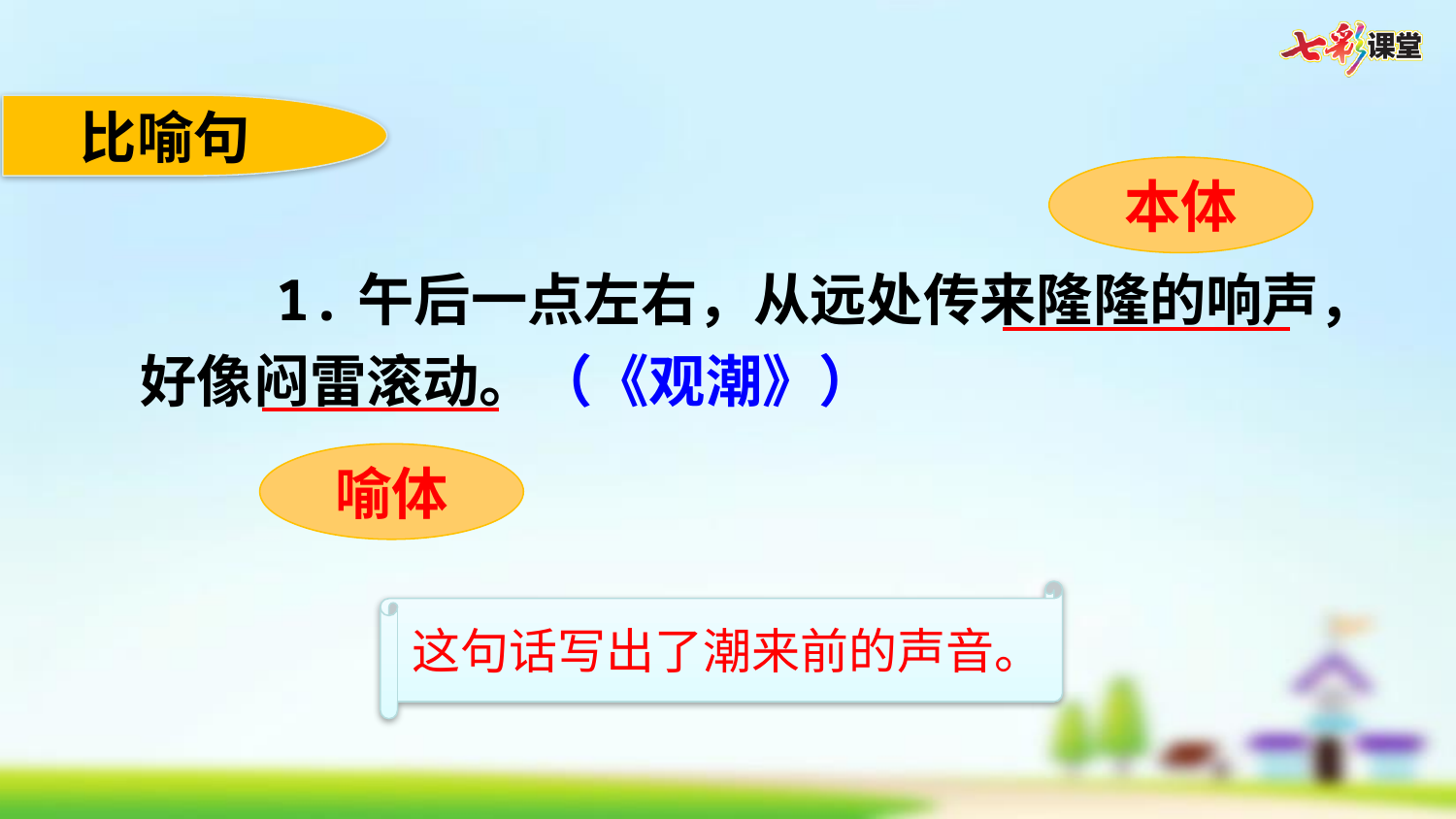

比喻句
本体
    1.午后一点左右，从远处传来隆隆的响声，好像闷雷滚动。（《观潮》）
喻体
这句话写出了潮来前的声音。